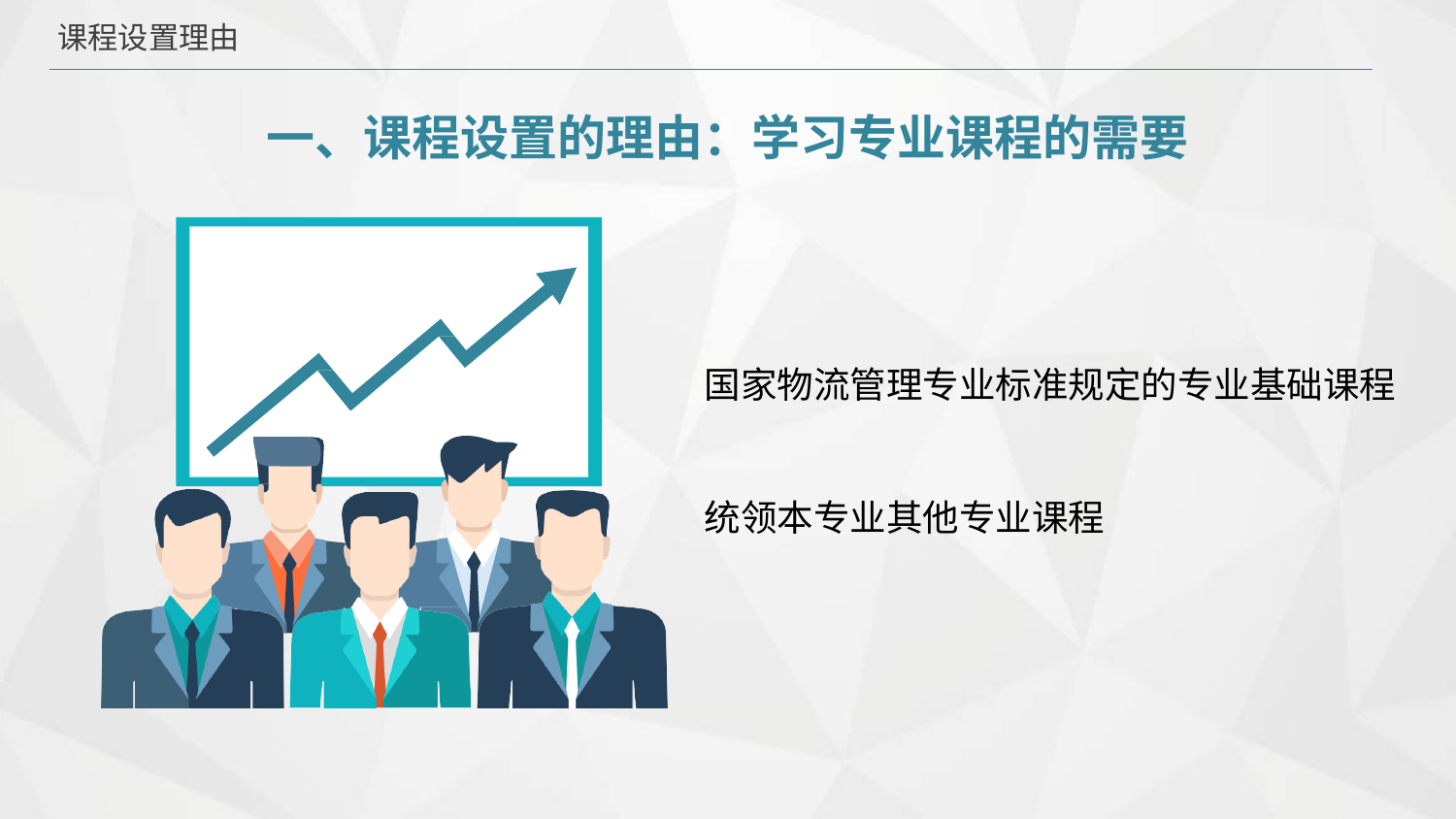

课程设置理由
# 一、课程设置的理由：学习专业课程的需要

国家物流管理专业标准规定的专业基础课程

统领本专业其他专业课程